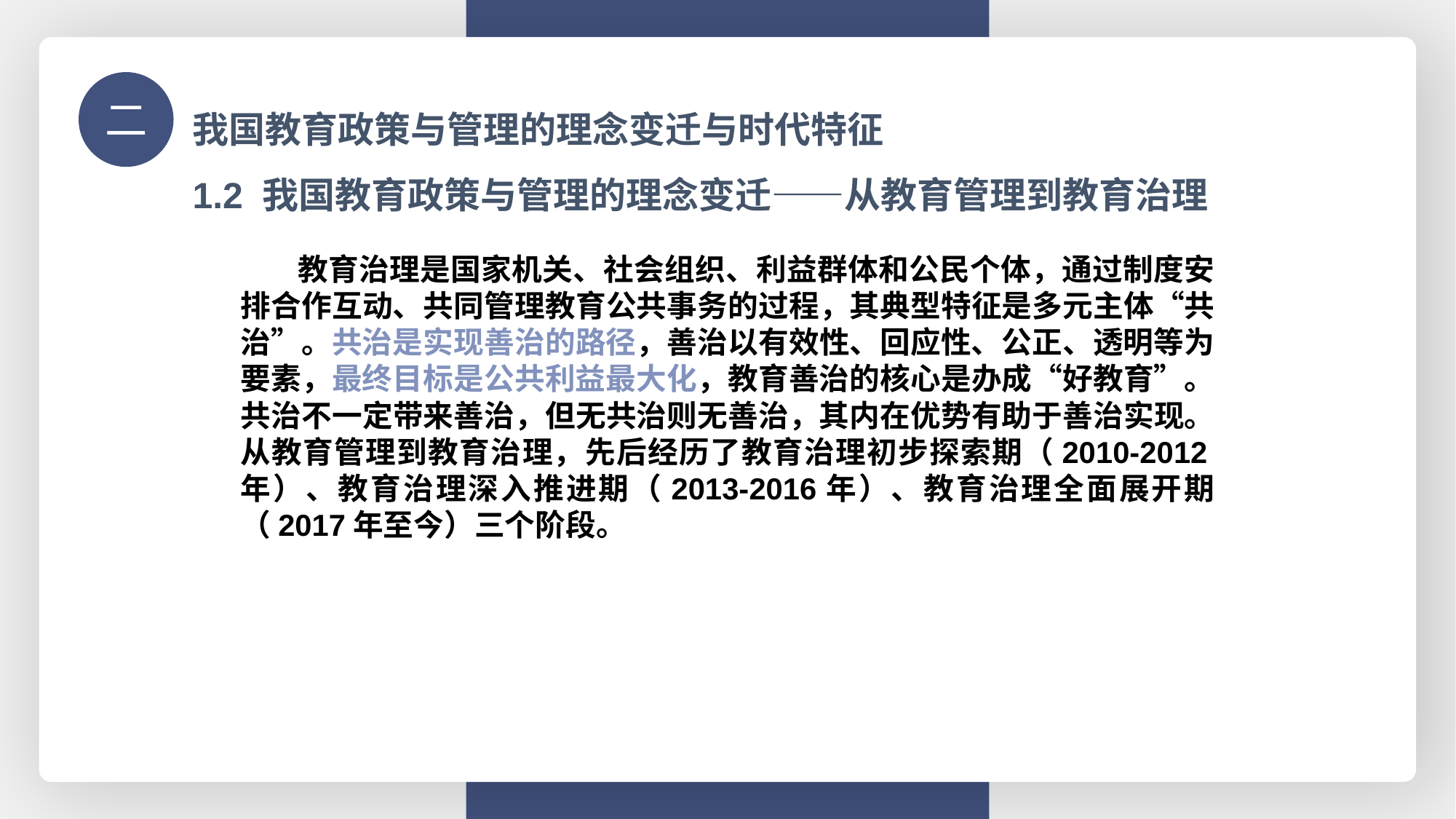

我国教育政策与管理的理念变迁与时代特征
二
1.2 我国教育政策与管理的理念变迁——从教育管理到教育治理
       教育治理是国家机关、社会组织、利益群体和公民个体，通过制度安排合作互动、共同管理教育公共事务的过程，其典型特征是多元主体“共治”。共治是实现善治的路径，善治以有效性、回应性、公正、透明等为要素，最终目标是公共利益最大化，教育善治的核心是办成“好教育”。共治不一定带来善治，但无共治则无善治，其内在优势有助于善治实现。从教育管理到教育治理，先后经历了教育治理初步探索期（2010-2012年）、教育治理深入推进期（2013-2016年）、教育治理全面展开期（2017年至今）三个阶段。